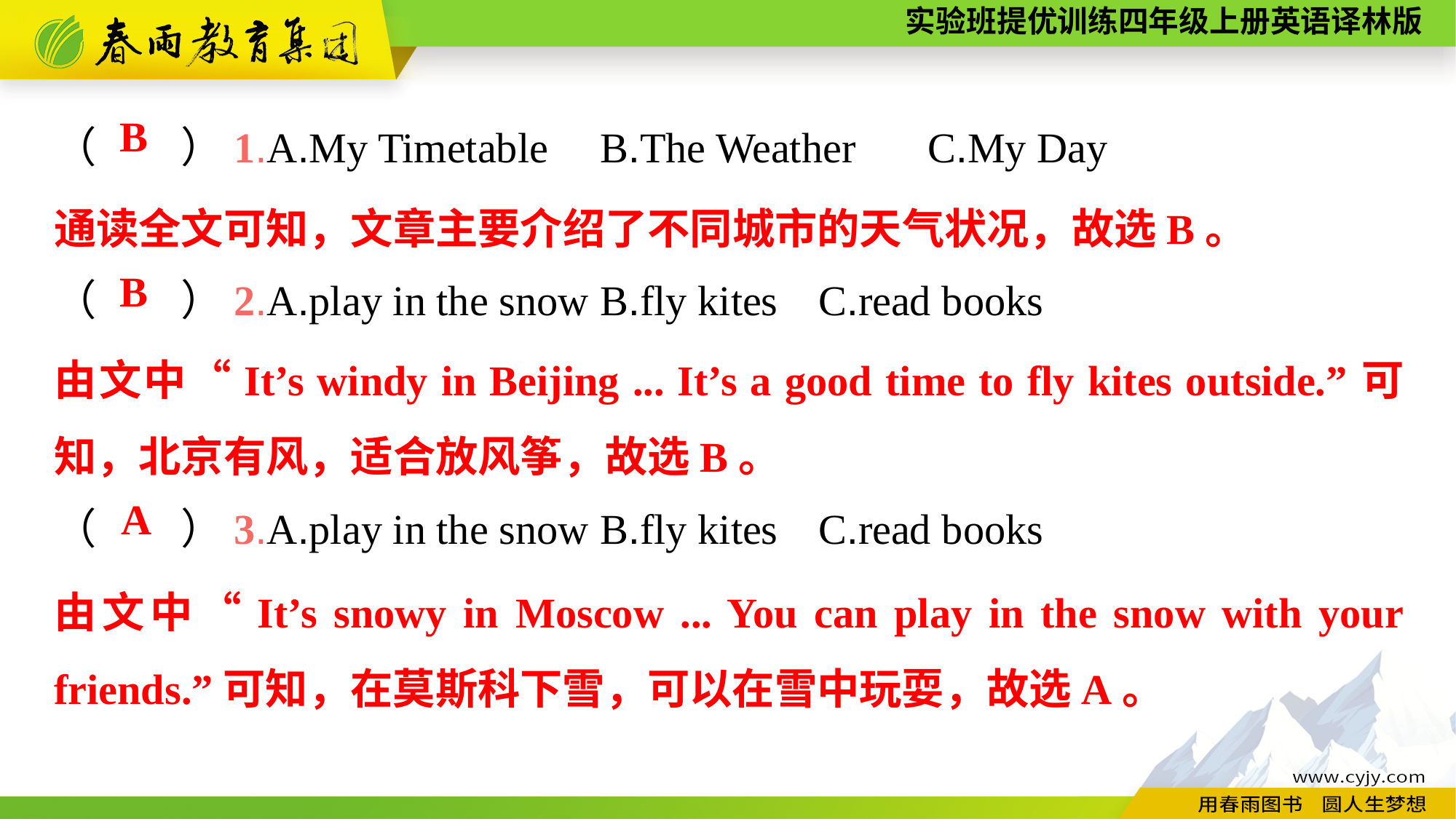

（　　）1.A.My Timetable	B.The Weather	C.My Day

（　　）2.A.play in the snow	B.fly kites	C.read books

（　　）3.A.play in the snow	B.fly kites	C.read books
B
通读全文可知，文章主要介绍了不同城市的天气状况，故选B。
B
由文中“It’s windy in Beijing ... It’s a good time to fly kites outside.”可知，北京有风，适合放风筝，故选B。
A
由文中“It’s snowy in Moscow ... You can play in the snow with your friends.”可知，在莫斯科下雪，可以在雪中玩耍，故选A。